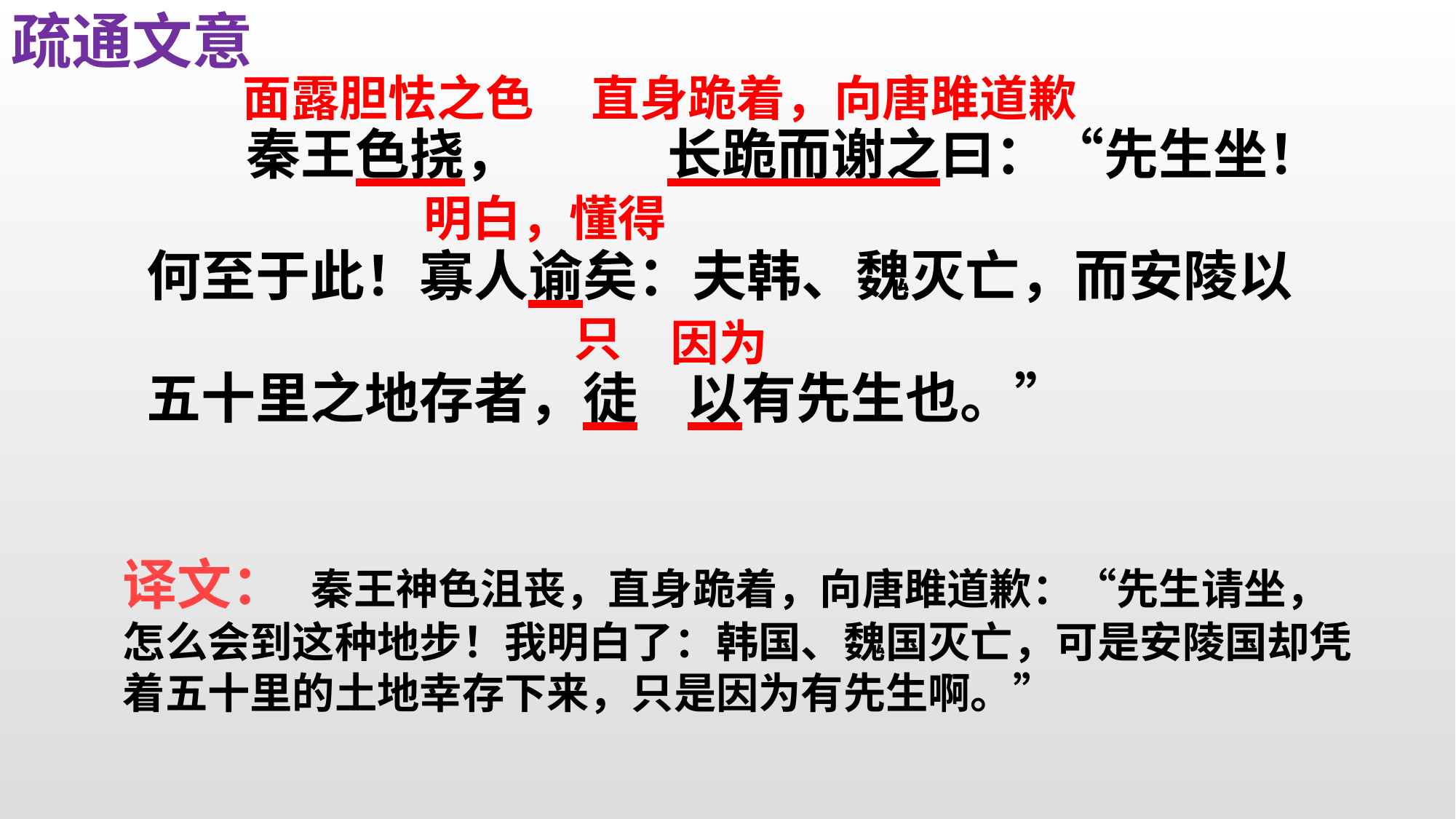

疏通文意
面露胆怯之色
直身跪着，向唐雎道歉
       秦王色挠，            长跪而谢之曰：“先生坐！

何至于此！寡人谕矣：夫韩、魏灭亡，而安陵以

五十里之地存者，徒    以有先生也。”

明白，懂得
只
因为

译文：  秦王神色沮丧，直身跪着，向唐雎道歉：“先生请坐，怎么会到这种地步！我明白了：韩国、魏国灭亡，可是安陵国却凭着五十里的土地幸存下来，只是因为有先生啊。”